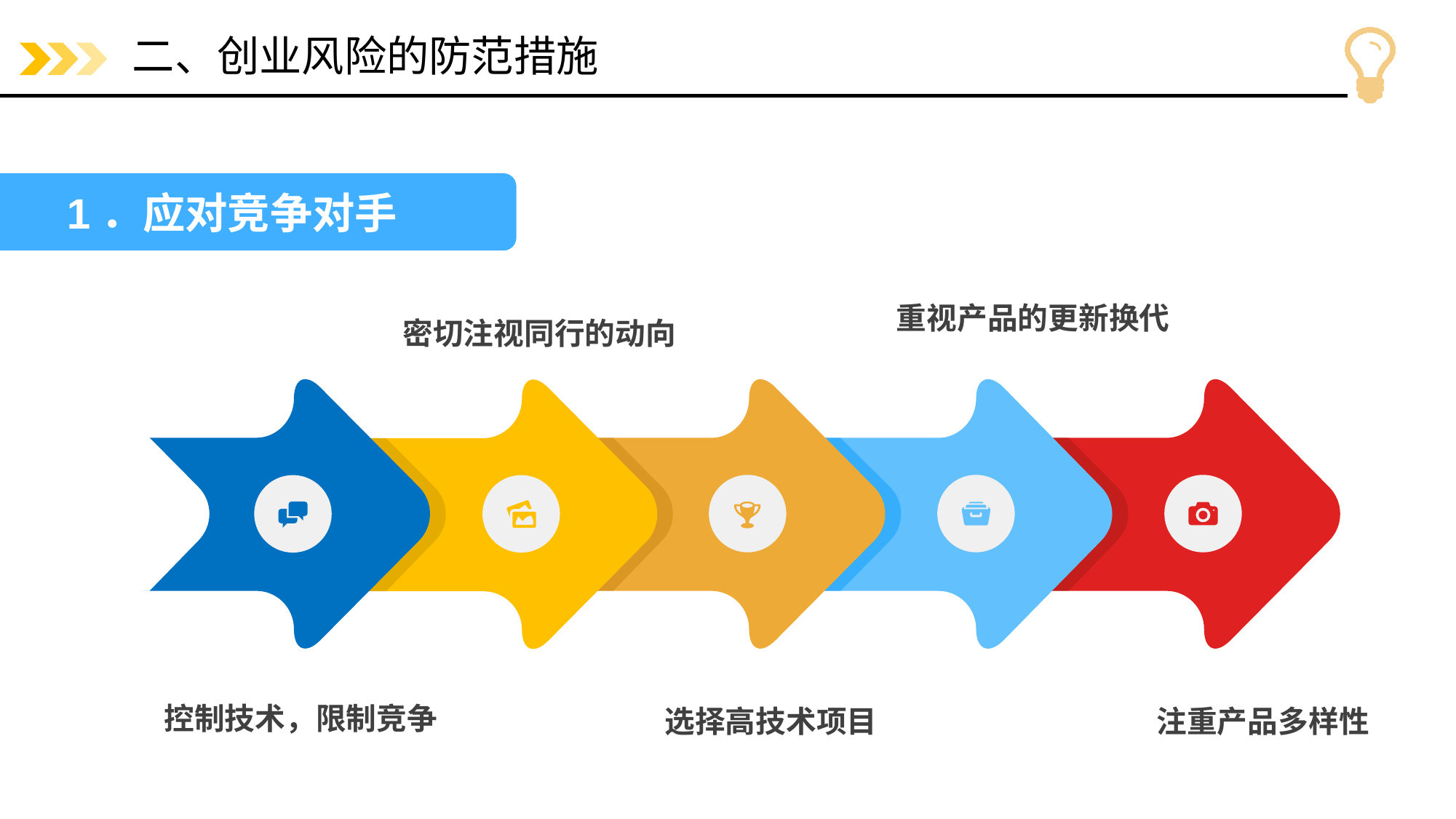

27
# 二、创业风险的防范措施
1．应对竞争对手
重视产品的更新换代
密切注视同行的动向

控制技术，限制竞争
选择高技术项目
注重产品多样性